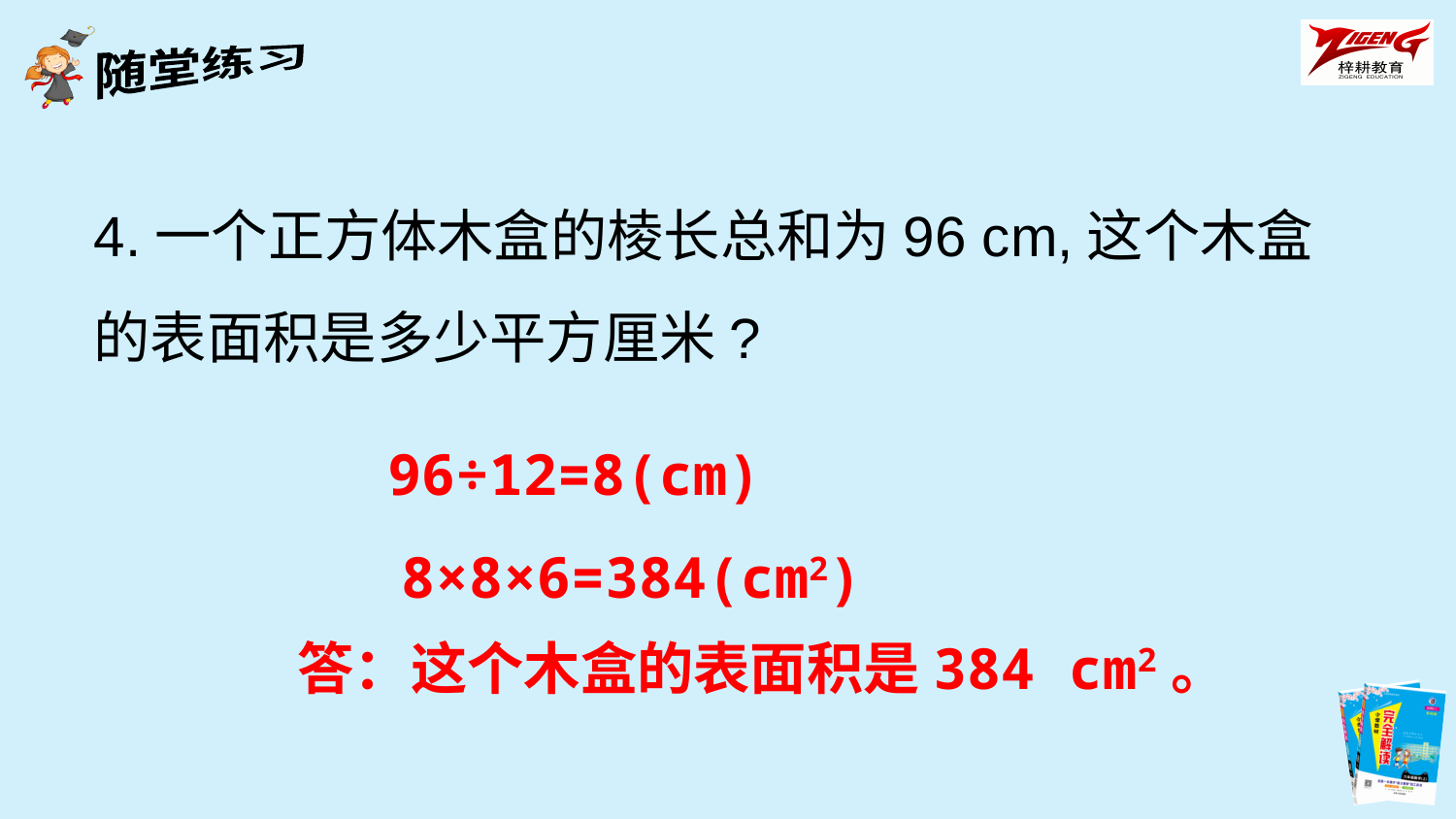

4.一个正方体木盒的棱长总和为96 cm,这个木盒的表面积是多少平方厘米?
96÷12=8(cm)
8×8×6=384(cm2)
答：这个木盒的表面积是384 cm2。